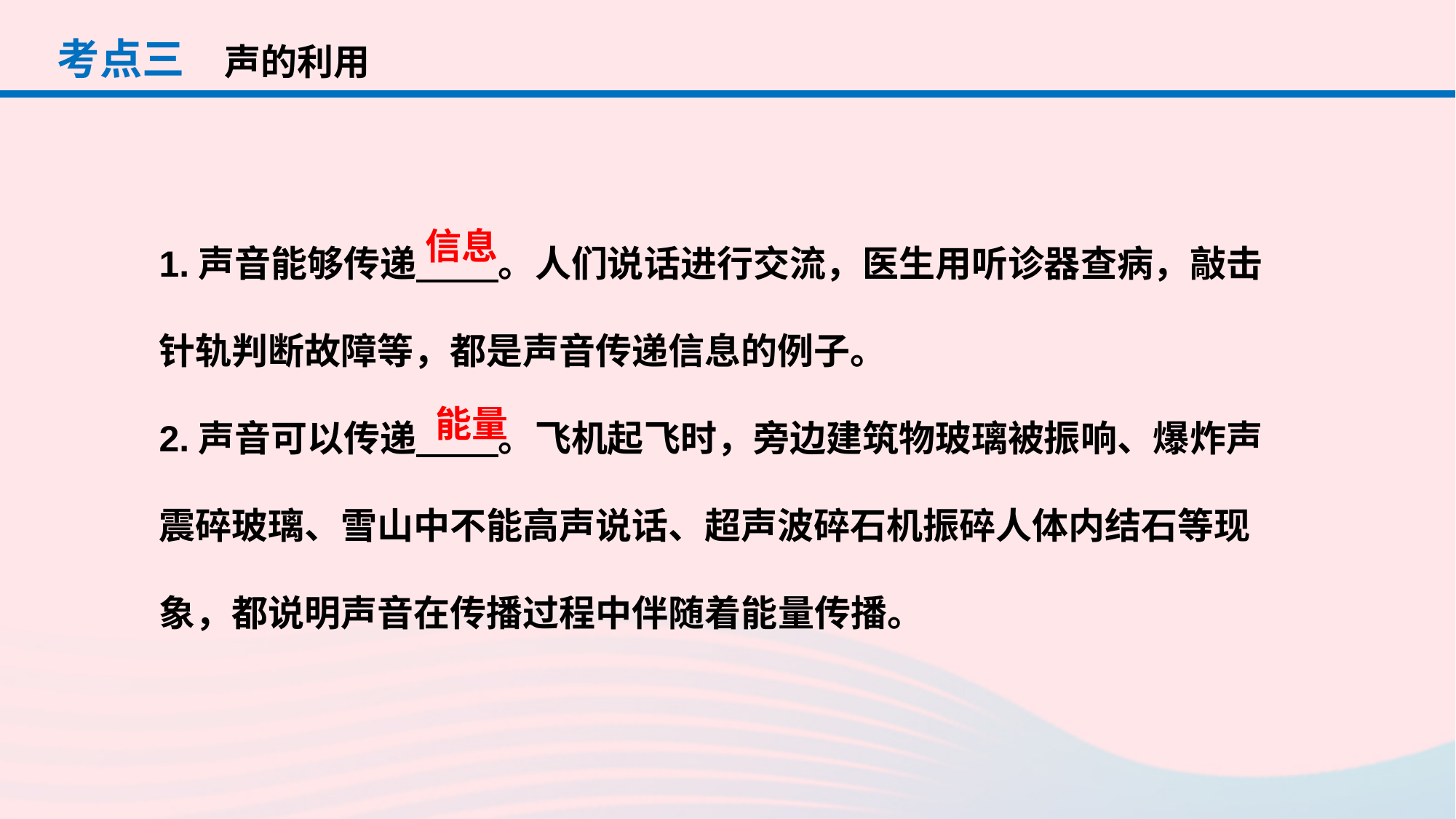

考点三
声的利用
1.声音能够传递          。人们说话进行交流，医生用听诊器查病，敲击针轨判断故障等，都是声音传递信息的例子。
2.声音可以传递          。飞机起飞时，旁边建筑物玻璃被振响、爆炸声震碎玻璃、雪山中不能高声说话、超声波碎石机振碎人体内结石等现象，都说明声音在传播过程中伴随着能量传播。
信息
能量